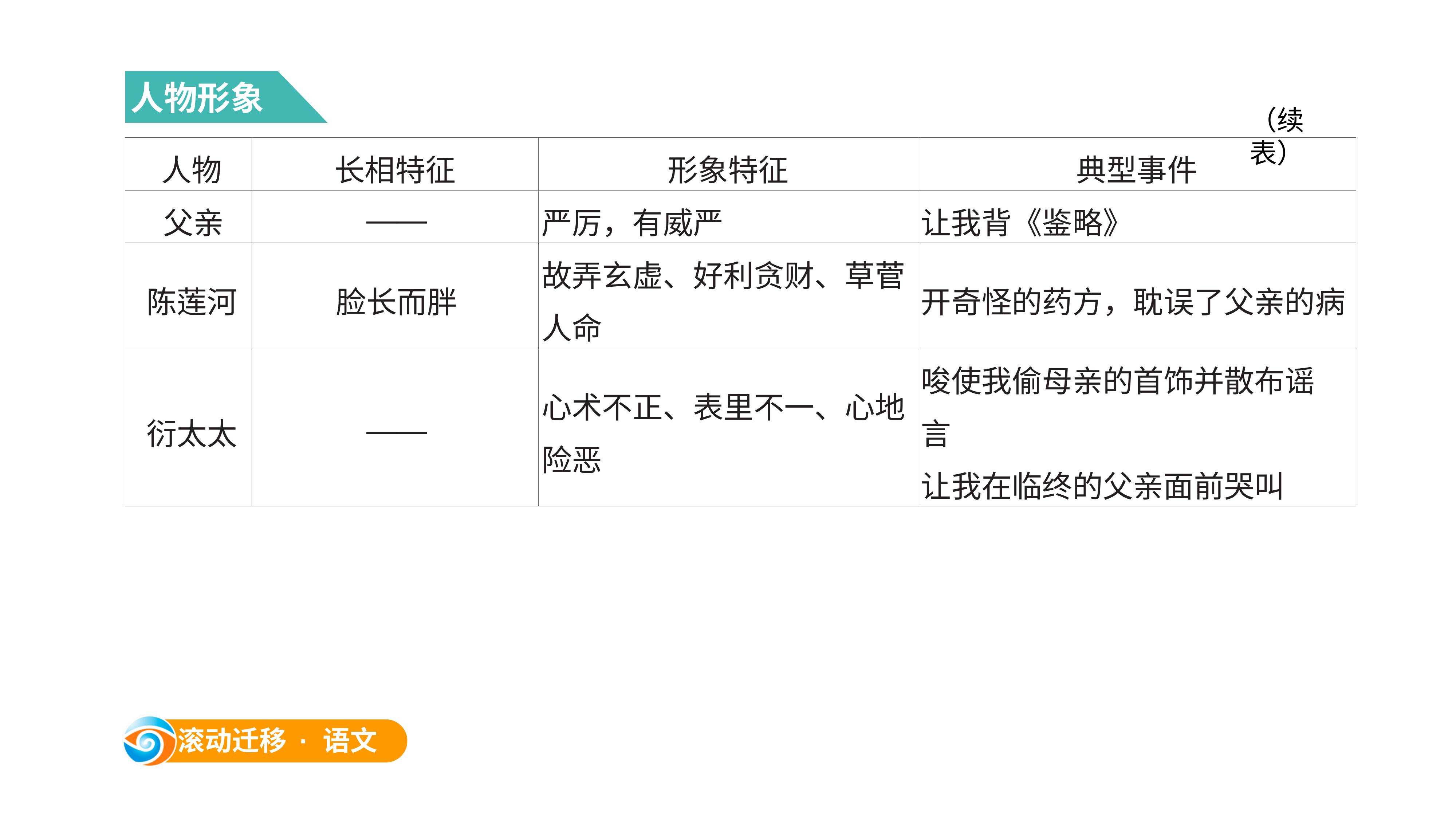

人物形象

（续表）
| 人物 | 长相特征 | 形象特征 | 典型事件 |
| --- | --- | --- | --- |
| 父亲 | —— | 严厉，有威严 | 让我背《鉴略》 |
| 陈莲河 | 脸长而胖 | 故弄玄虚、好利贪财、草菅人命 | 开奇怪的药方，耽误了父亲的病 |
| 衍太太 | —— | 心术不正、表里不一、心地险恶 | 唆使我偷母亲的首饰并散布谣言 让我在临终的父亲面前哭叫 |